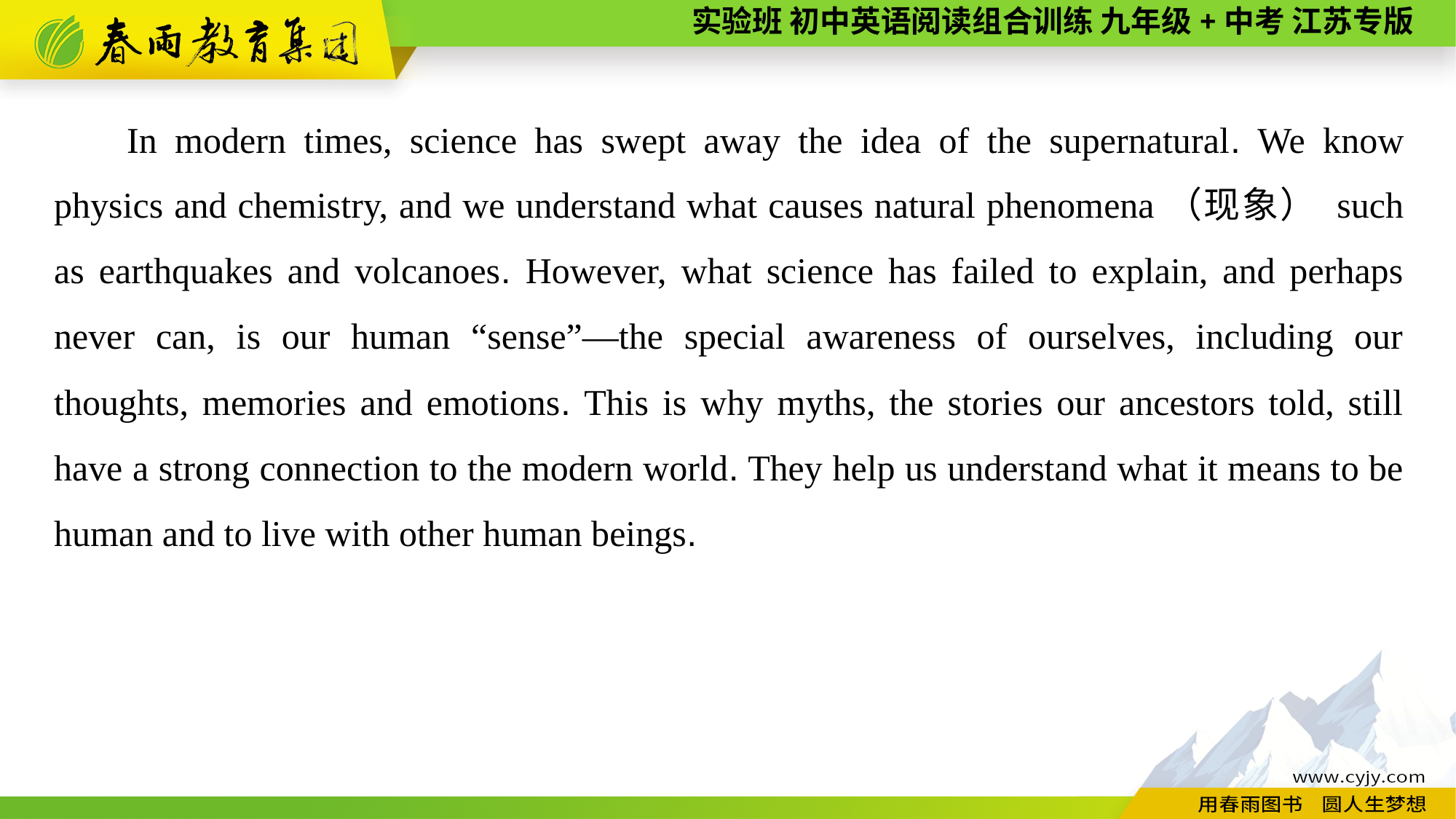

In modern times, science has swept away the idea of the supernatural. We know physics and chemistry, and we understand what causes natural phenomena（现象） such as earthquakes and volcanoes. However, what science has failed to explain, and perhaps never can, is our human “sense”—the special awareness of ourselves, including our thoughts, memories and emotions. This is why myths, the stories our ancestors told, still have a strong connection to the modern world. They help us understand what it means to be human and to live with other human beings.